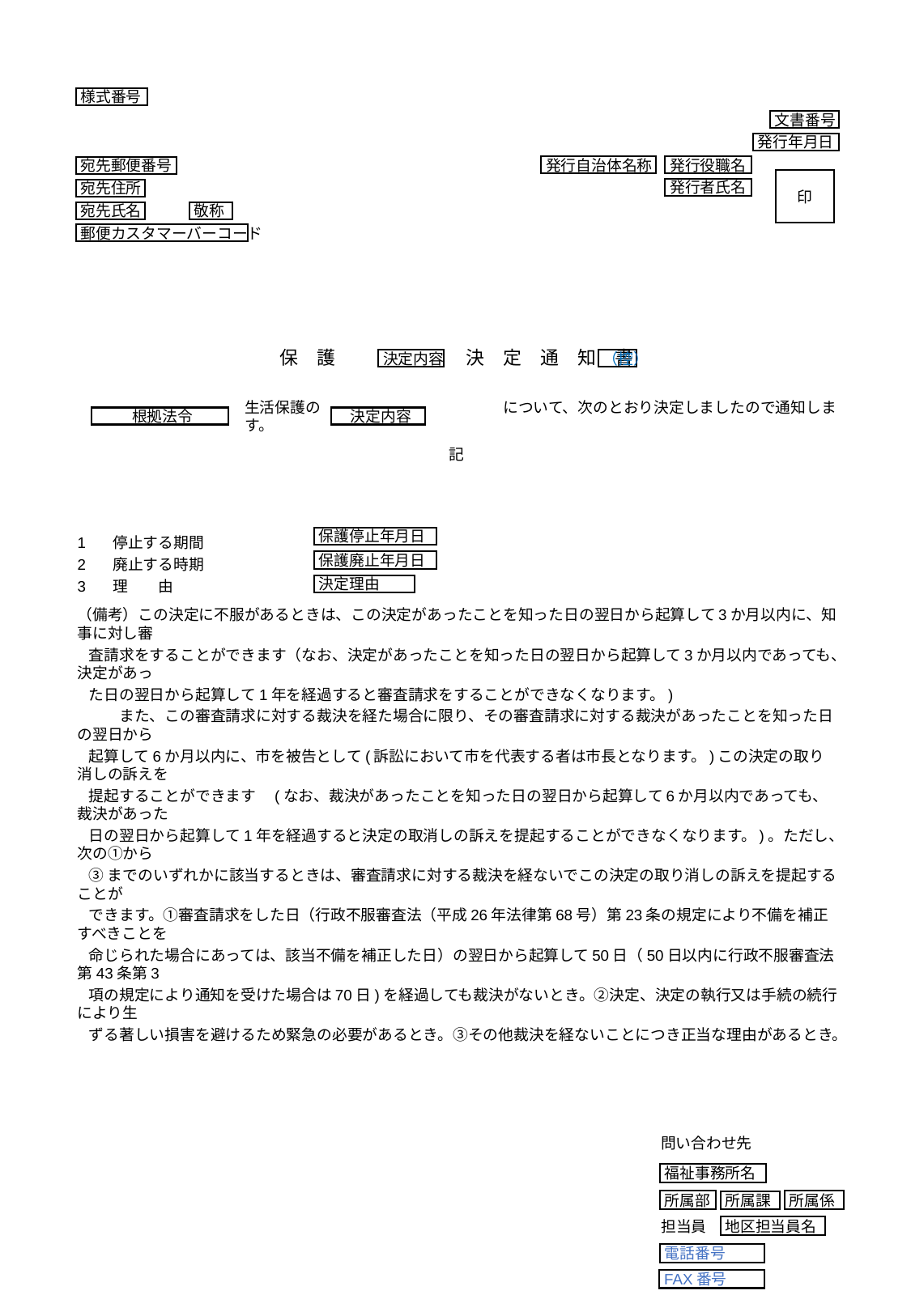

様式番号
文書番号
発行年月日
発行自治体名称
発行役職名
宛先郵便番号
印
発行者氏名
宛先住所
宛先氏名
敬称
郵便カスタマーバーコード

保　護　　　　　　　決　定　通　知　書

記
（控）
決定内容
生活保護の　　　　　　　　　　　　について、次のとおり決定しましたので通知します。
根拠法令
決定内容
保護停止年月日
1	停止する期間
2	廃止する時期
3	理　　由
保護廃止年月日
決定理由
（備考）この決定に不服があるときは、この決定があったことを知った日の翌日から起算して3か月以内に、知事に対し審
査請求をすることができます（なお、決定があったことを知った日の翌日から起算して3か月以内であっても、決定があっ
た日の翌日から起算して1年を経過すると審査請求をすることができなくなります。)
　　また、この審査請求に対する裁決を経た場合に限り、その審査請求に対する裁決があったことを知った日の翌日から
起算して6か月以内に、市を被告として(訴訟において市を代表する者は市長となります。)この決定の取り消しの訴えを
提起することができます　(なお、裁決があったことを知った日の翌日から起算して6か月以内であっても、裁決があった
日の翌日から起算して1年を経過すると決定の取消しの訴えを提起することができなくなります。)。ただし、次の①から
③までのいずれかに該当するときは、審査請求に対する裁決を経ないでこの決定の取り消しの訴えを提起することが
できます。①審査請求をした日（行政不服審査法（平成26年法律第68号）第23条の規定により不備を補正すべきことを
命じられた場合にあっては、該当不備を補正した日）の翌日から起算して50日（50日以内に行政不服審査法第43条第3
項の規定により通知を受けた場合は70日)を経過しても裁決がないとき。②決定、決定の執行又は手続の続行により生
ずる著しい損害を避けるため緊急の必要があるとき。③その他裁決を経ないことにつき正当な理由があるとき。
問い合わせ先
福祉事務所名
所属部
所属係
所属課
担当員
地区担当員名
電話番号
FAX番号